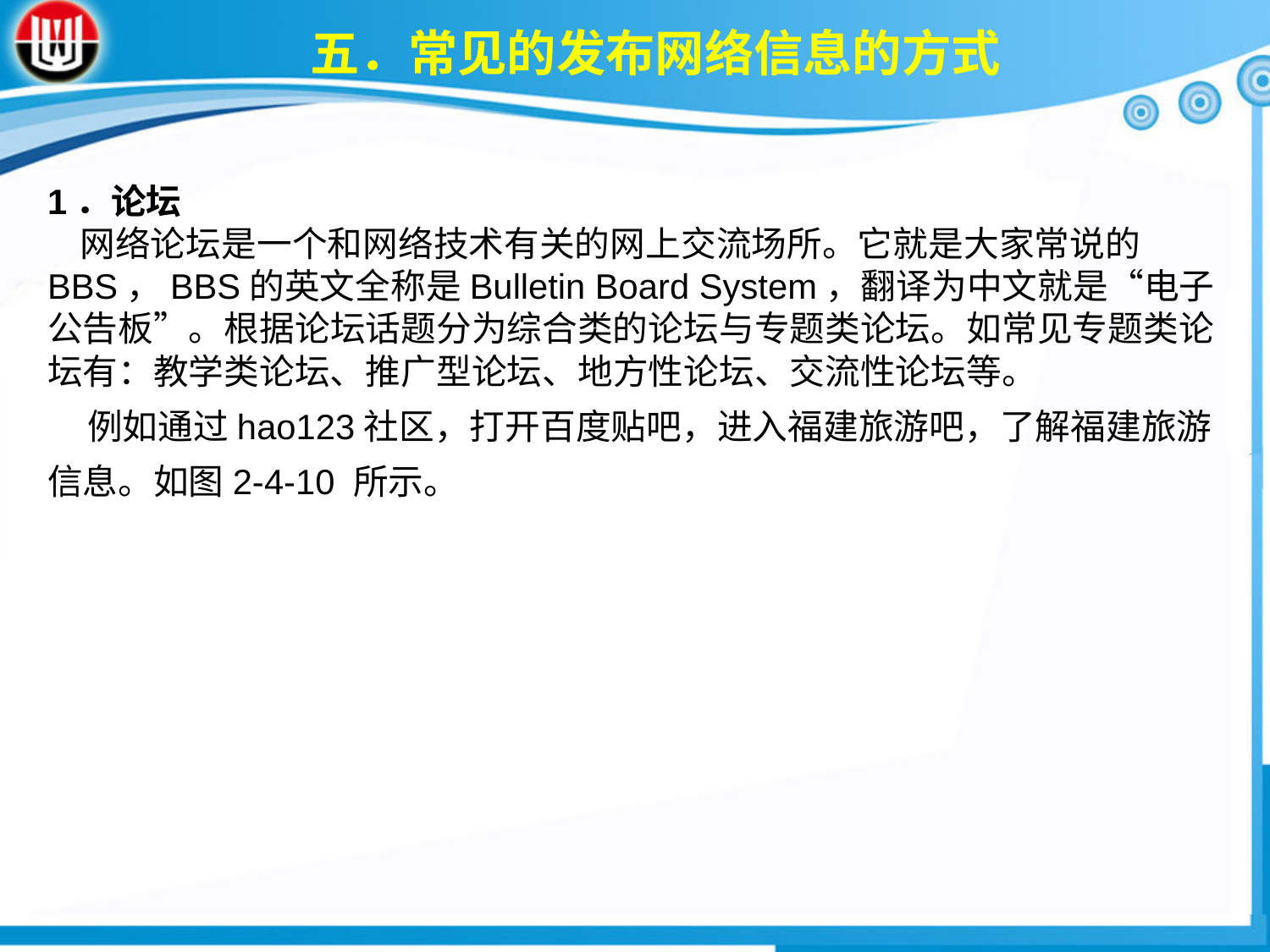

五．常见的发布网络信息的方式
1．论坛   网络论坛是一个和网络技术有关的网上交流场所。它就是大家常说的BBS，BBS的英文全称是Bulletin Board System，翻译为中文就是“电子公告板”。根据论坛话题分为综合类的论坛与专题类论坛。如常见专题类论坛有：教学类论坛、推广型论坛、地方性论坛、交流性论坛等。    例如通过hao123社区，打开百度贴吧，进入福建旅游吧，了解福建旅游信息。如图2-4-10 所示。